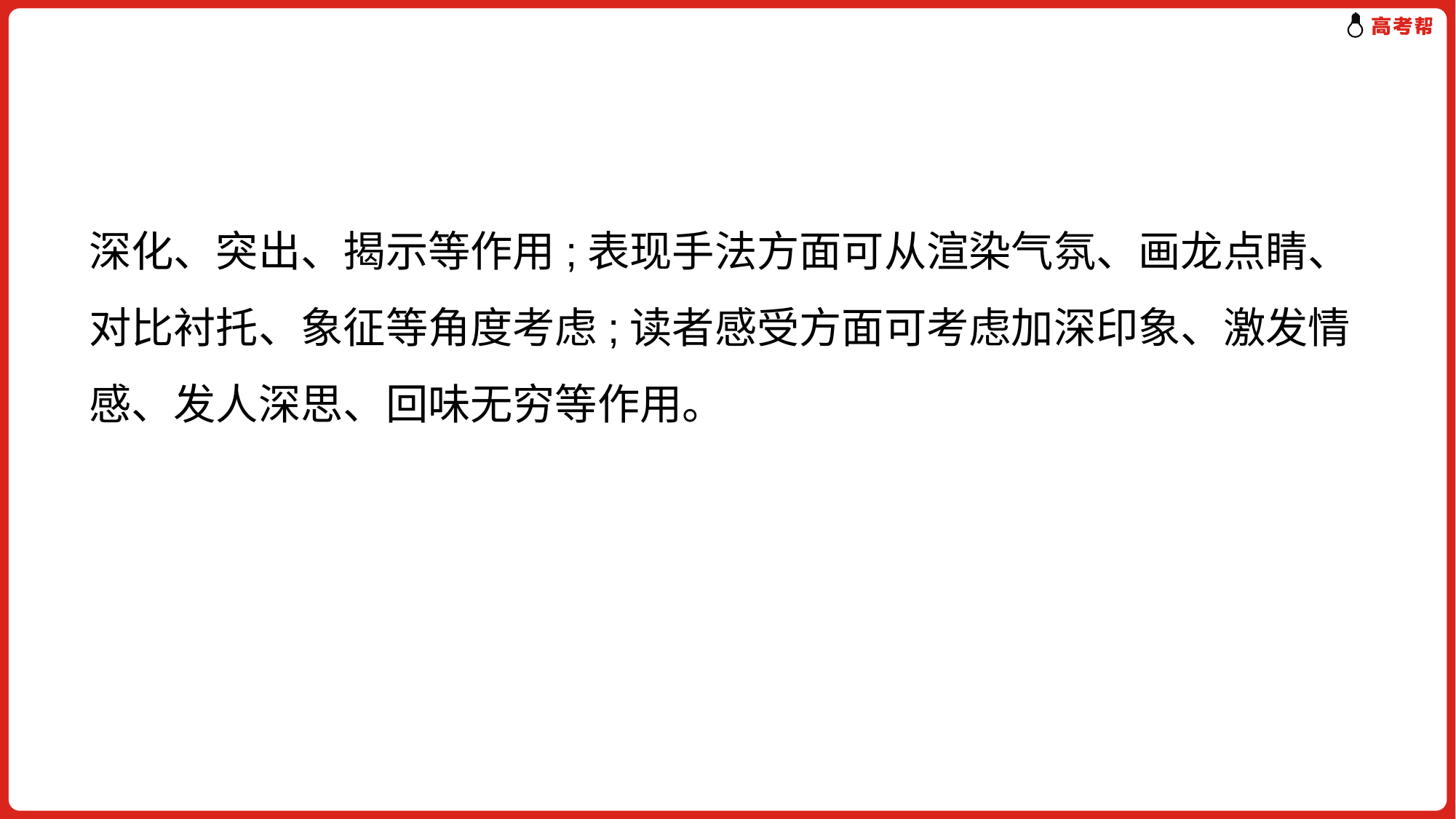

深化、突出、揭示等作用;表现手法方面可从渲染气氛、画龙点睛、对比衬托、象征等角度考虑;读者感受方面可考虑加深印象、激发情感、发人深思、回味无穷等作用。